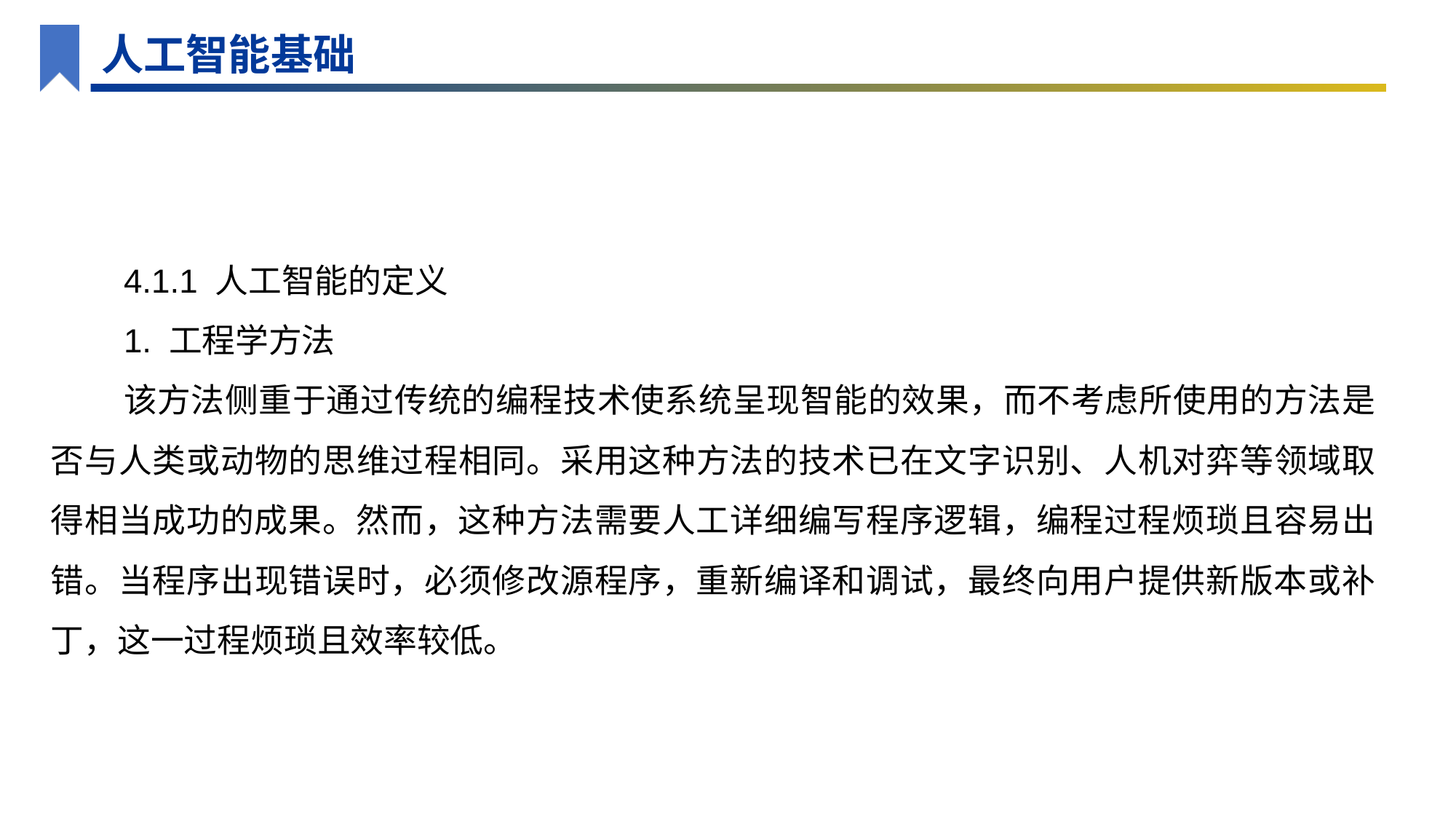

人工智能基础
4.1.1 人工智能的定义
1. 工程学方法
该方法侧重于通过传统的编程技术使系统呈现智能的效果，而不考虑所使用的方法是否与人类或动物的思维过程相同。采用这种方法的技术已在文字识别、人机对弈等领域取得相当成功的成果。然而，这种方法需要人工详细编写程序逻辑，编程过程烦琐且容易出错。当程序出现错误时，必须修改源程序，重新编译和调试，最终向用户提供新版本或补丁，这一过程烦琐且效率较低。